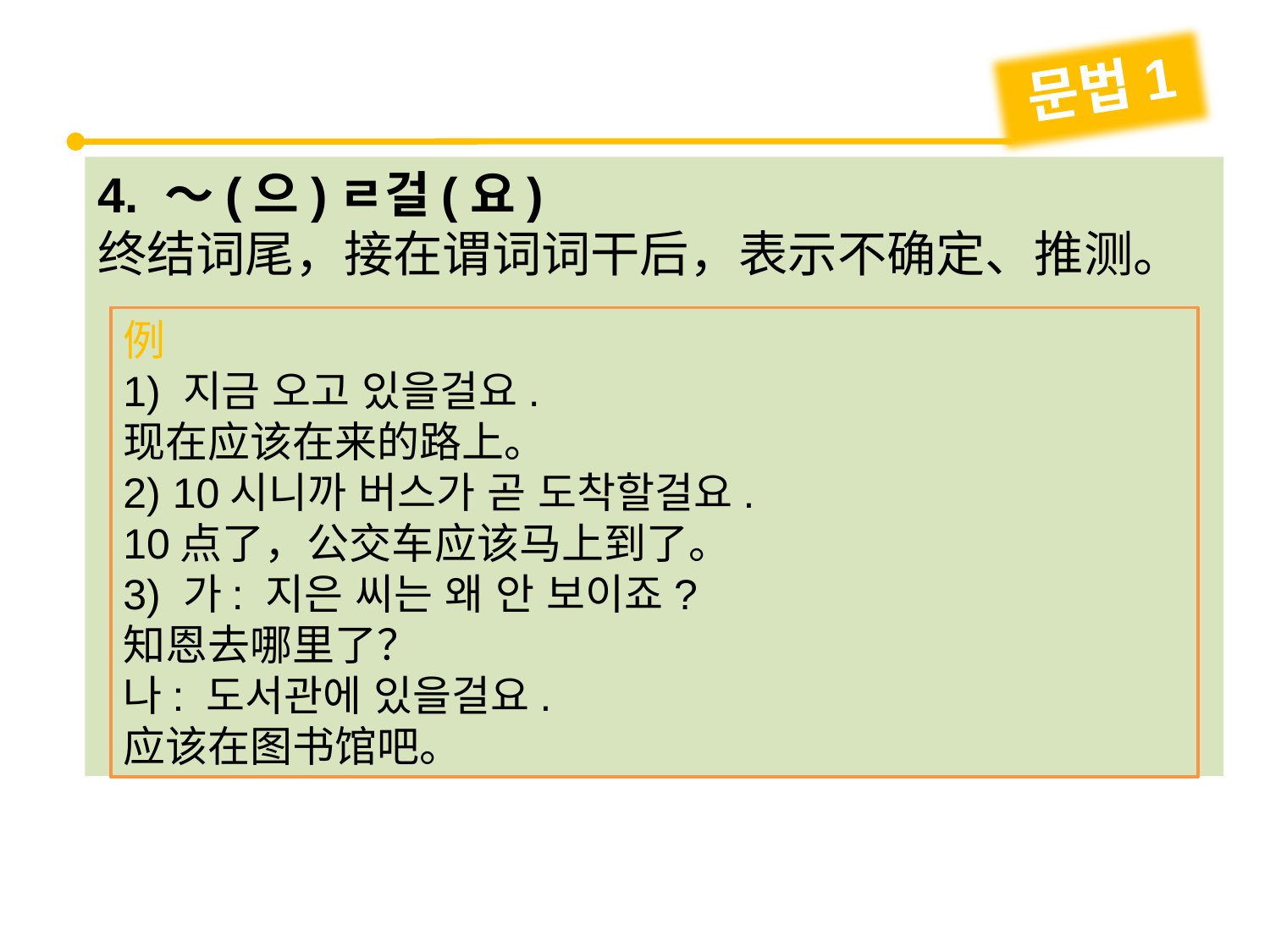

문법1
4. ～(으)ㄹ걸(요)
终结词尾，接在谓词词干后，表示不确定、推测。

例
1) 지금 오고 있을걸요.
现在应该在来的路上。
2) 10시니까 버스가 곧 도착할걸요.
10点了，公交车应该马上到了。
3) 가: 지은 씨는 왜 안 보이죠?
知恩去哪里了？
나: 도서관에 있을걸요.
应该在图书馆吧。